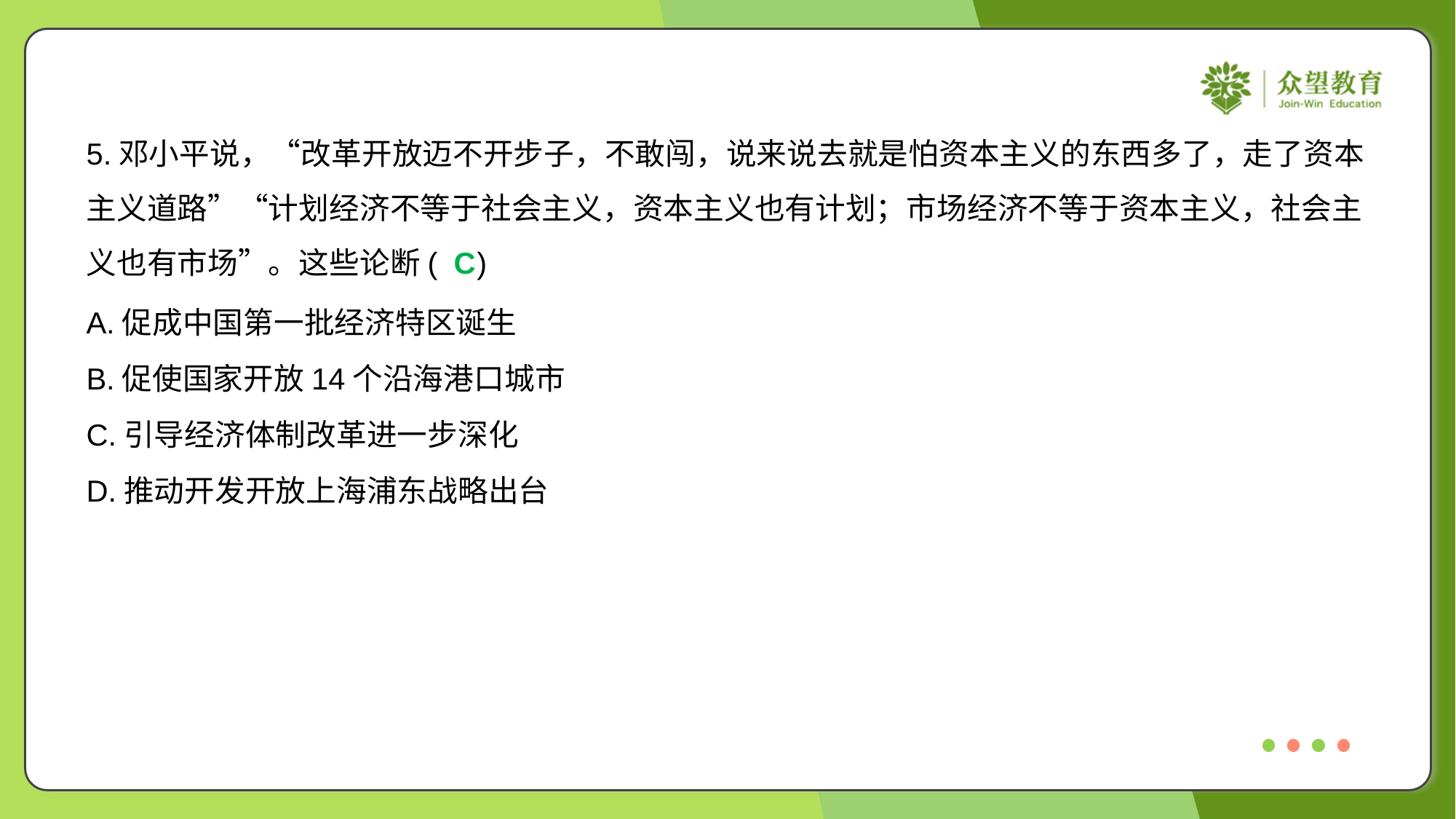

5.邓小平说，“改革开放迈不开步子，不敢闯，说来说去就是怕资本主义的东西多了，走了资本
主义道路”“计划经济不等于社会主义，资本主义也有计划；市场经济不等于资本主义，社会主
义也有市场”。这些论断(     )
C
A.促成中国第一批经济特区诞生
B.促使国家开放14个沿海港口城市
C.引导经济体制改革进一步深化
D.推动开发开放上海浦东战略出台